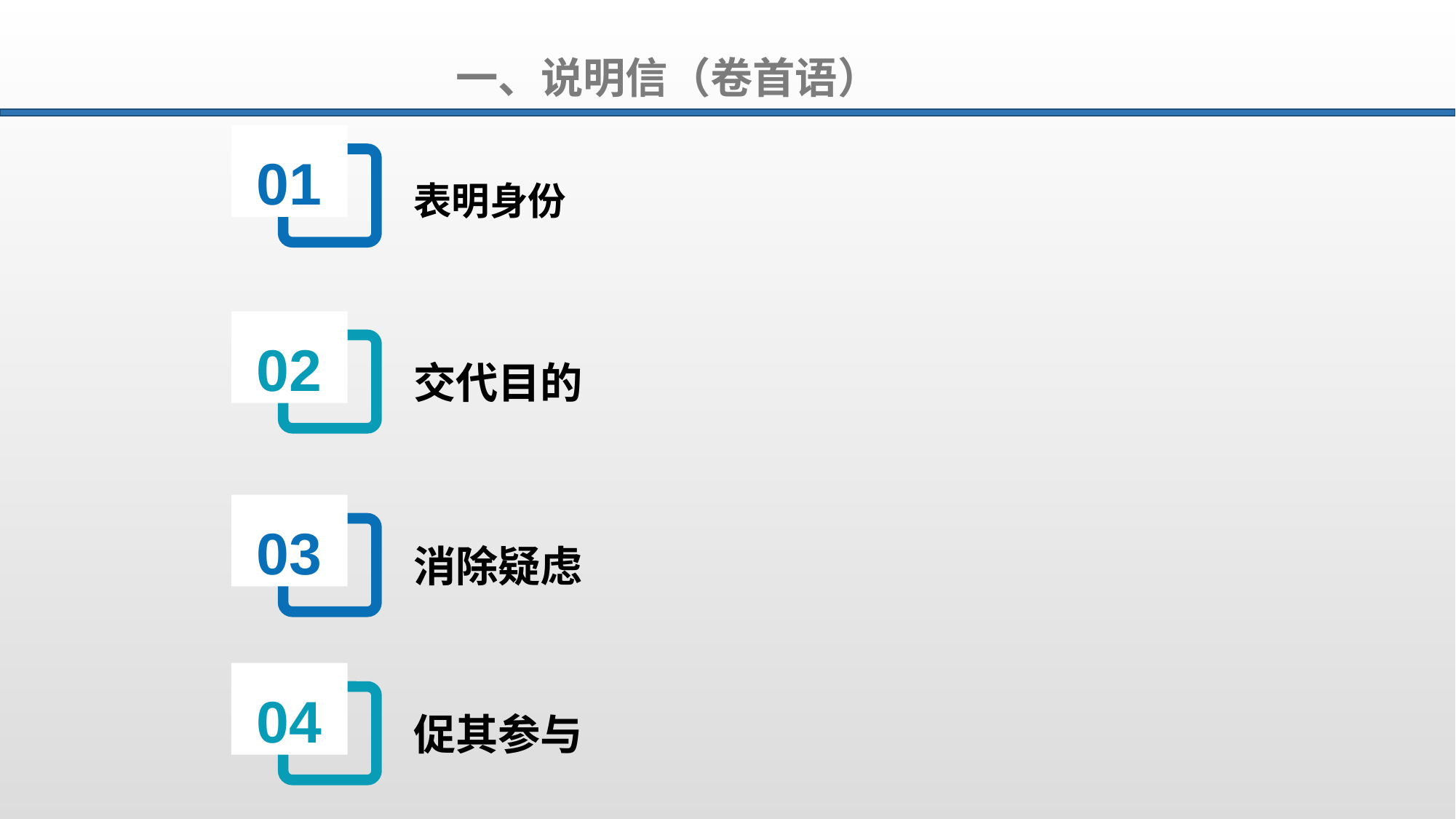

一、说明信（卷首语）

01

表明身份
02

交代目的
03

消除疑虑
04

促其参与